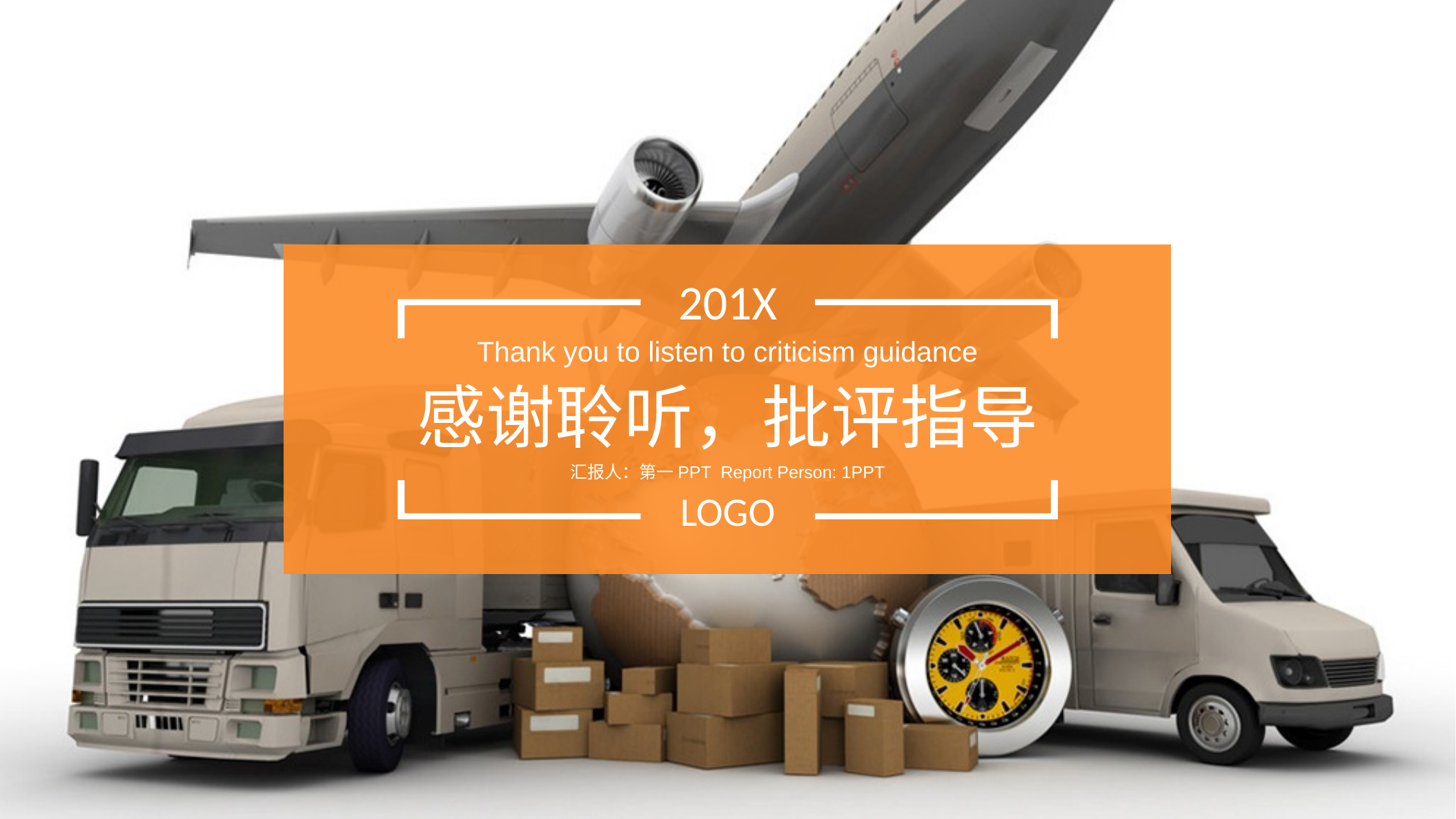

201X

Thank you to listen to criticism guidance
感谢聆听，批评指导
汇报人：第一PPT  Report Person: 1PPT
LOGO